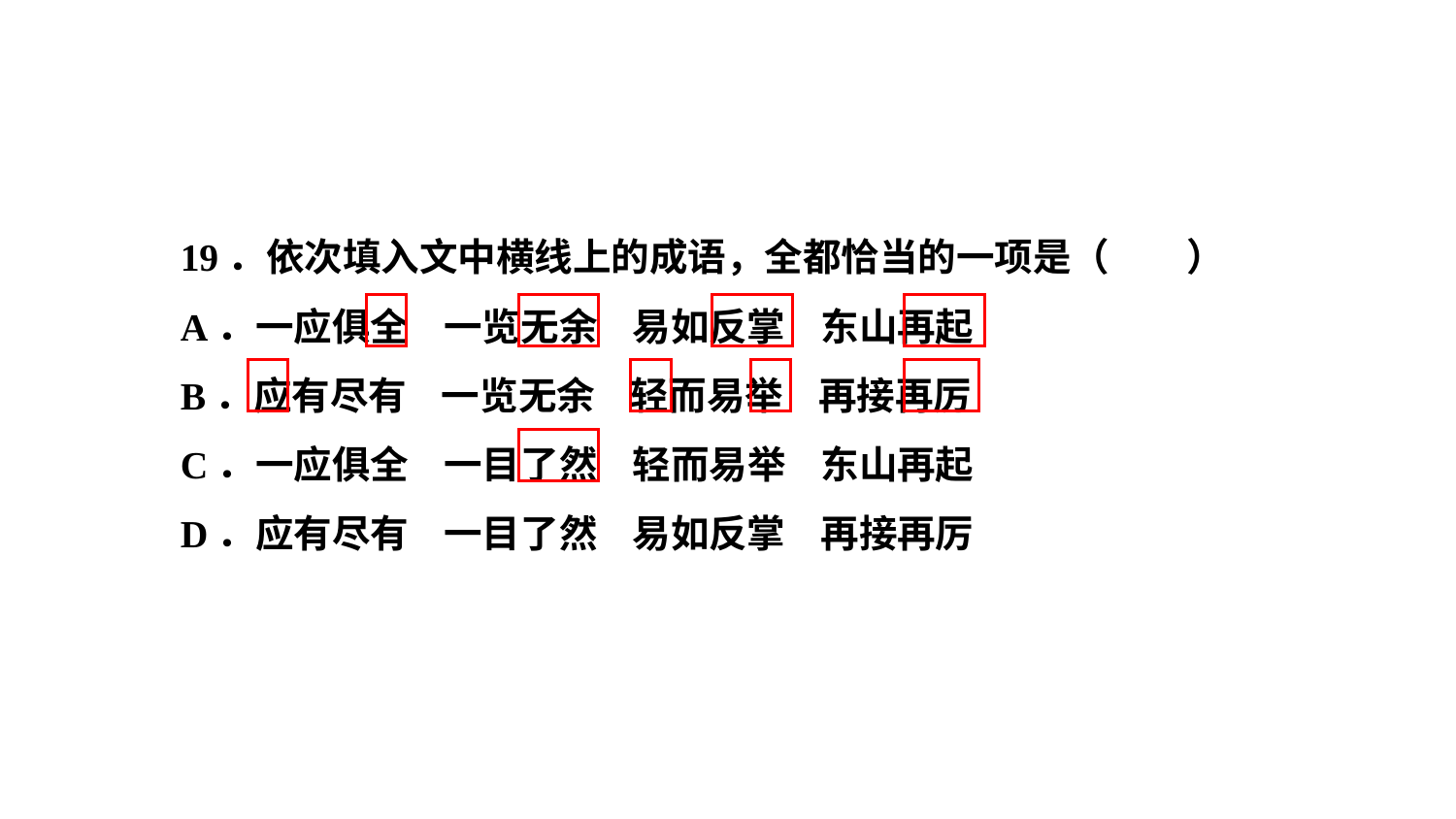

19．依次填入文中横线上的成语，全都恰当的一项是（　　）
A．一应俱全    一览无余    易如反掌    东山再起
B．应有尽有    一览无余    轻而易举    再接再厉
C．一应俱全    一目了然    轻而易举    东山再起
D．应有尽有    一目了然    易如反掌    再接再厉